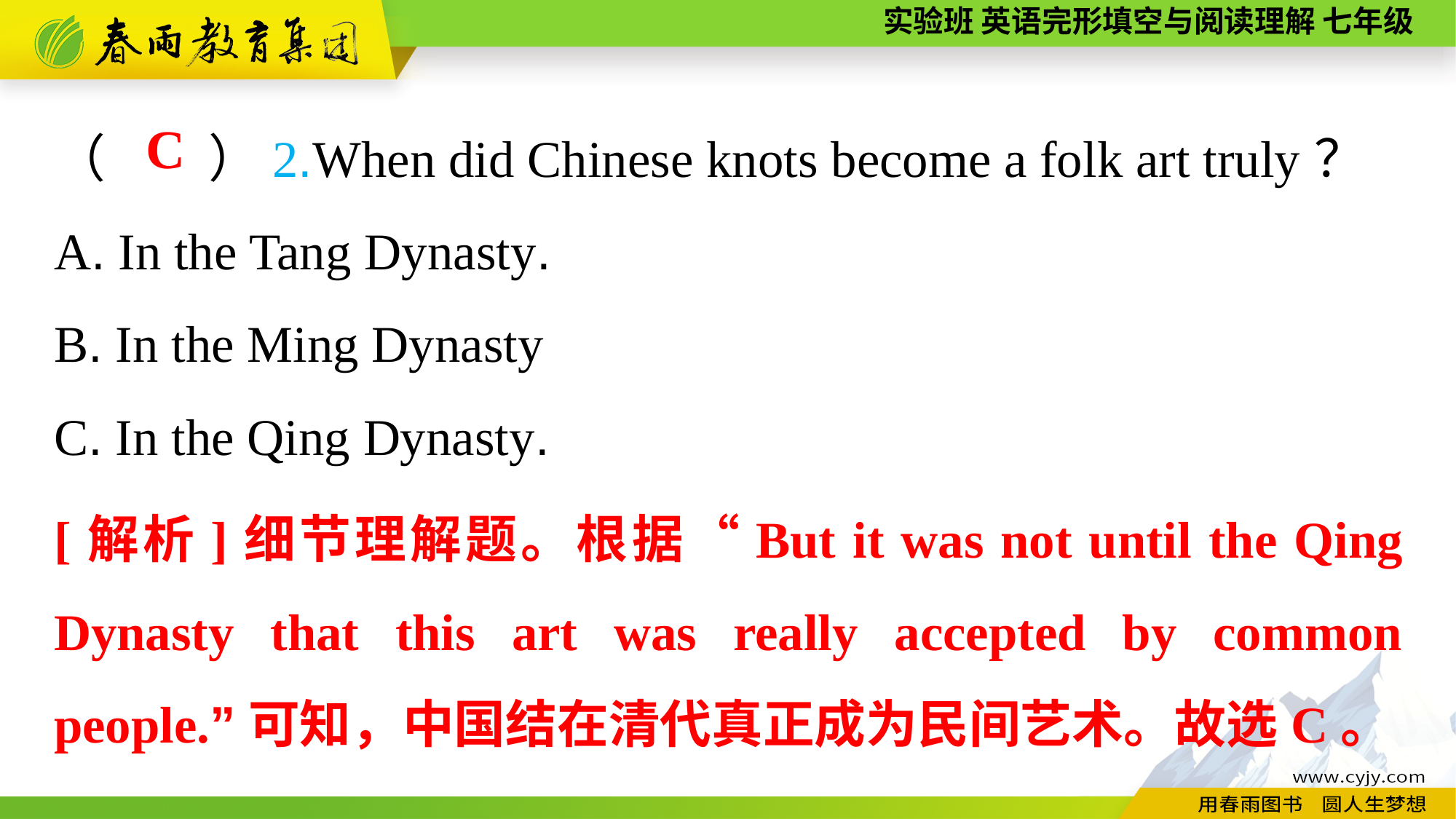

（　　）2.When did Chinese knots become a folk art truly？
A. In the Tang Dynasty.
B. In the Ming Dynasty
C. In the Qing Dynasty.
C
[解析]细节理解题。根据“But it was not until the Qing Dynasty that this art was really accepted by common people.”可知，中国结在清代真正成为民间艺术。故选C。